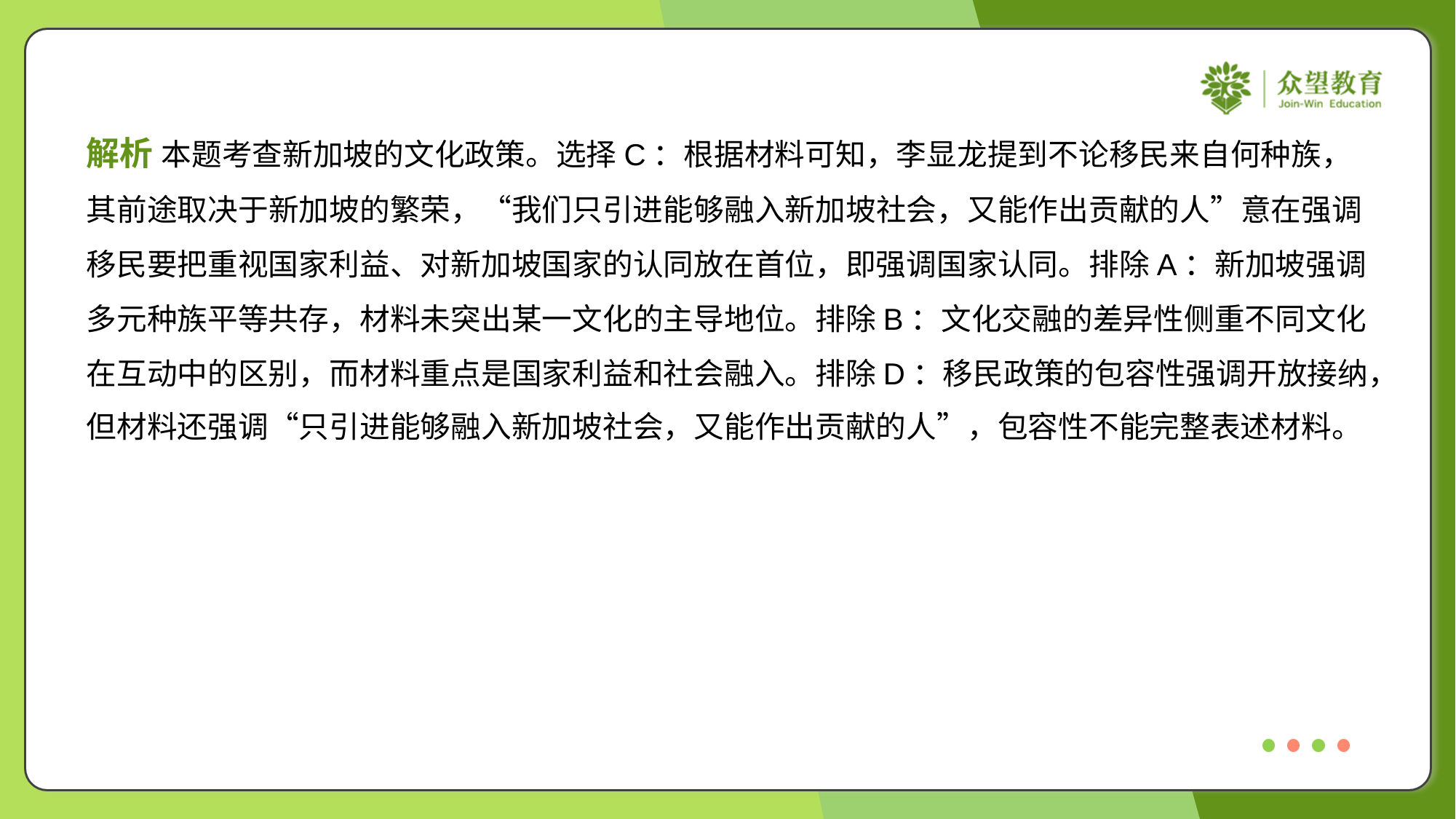

解析 本题考查新加坡的文化政策。选择C：根据材料可知，李显龙提到不论移民来自何种族，
其前途取决于新加坡的繁荣，“我们只引进能够融入新加坡社会，又能作出贡献的人”意在强调
移民要把重视国家利益、对新加坡国家的认同放在首位，即强调国家认同。排除A：新加坡强调
多元种族平等共存，材料未突出某一文化的主导地位。排除B：文化交融的差异性侧重不同文化
在互动中的区别，而材料重点是国家利益和社会融入。排除D：移民政策的包容性强调开放接纳，
但材料还强调“只引进能够融入新加坡社会，又能作出贡献的人”，包容性不能完整表述材料。